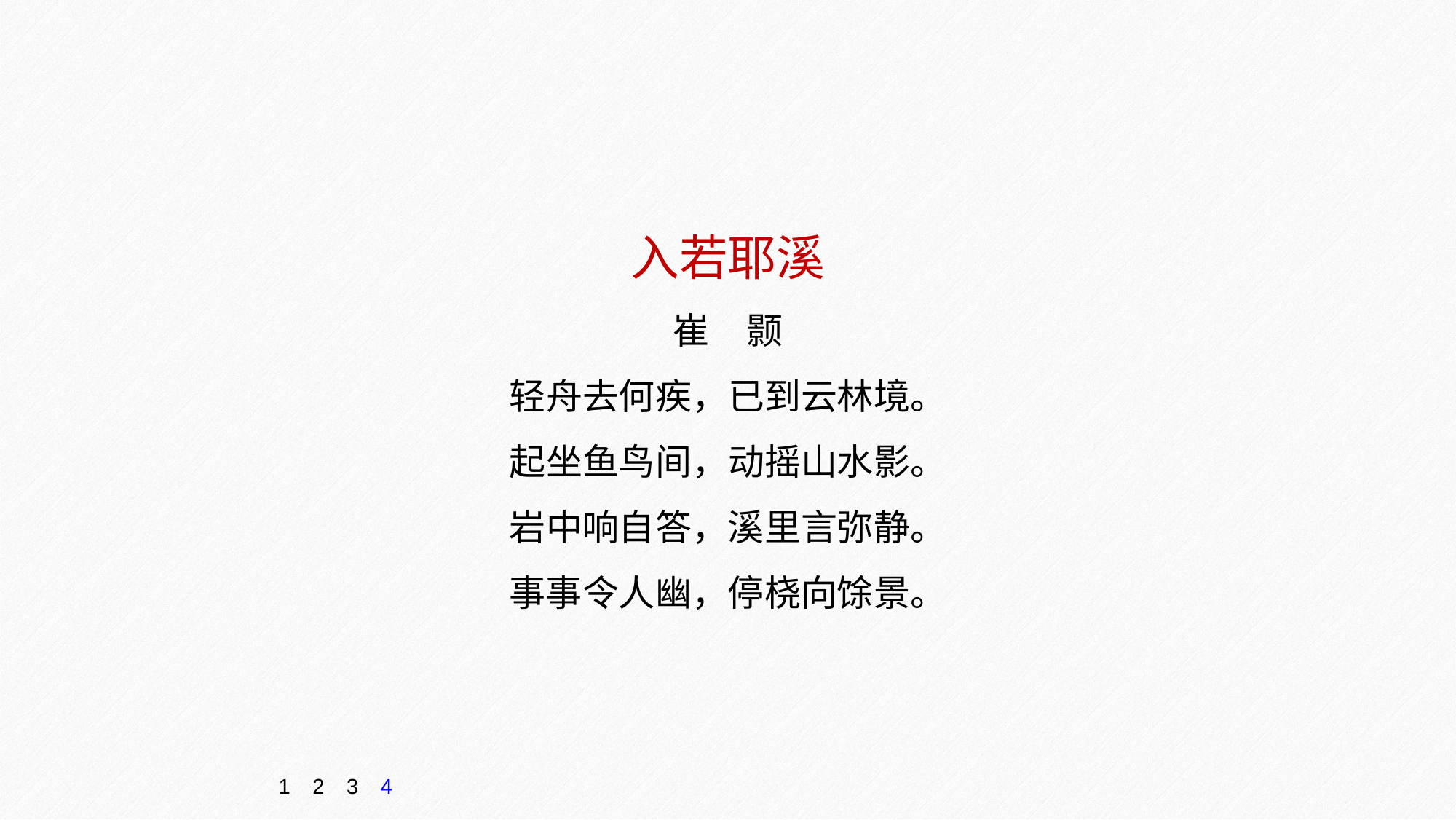

入若耶溪
崔　颢
轻舟去何疾，已到云林境。
起坐鱼鸟间，动摇山水影。
岩中响自答，溪里言弥静。
事事令人幽，停桡向馀景。
1
2
3
4